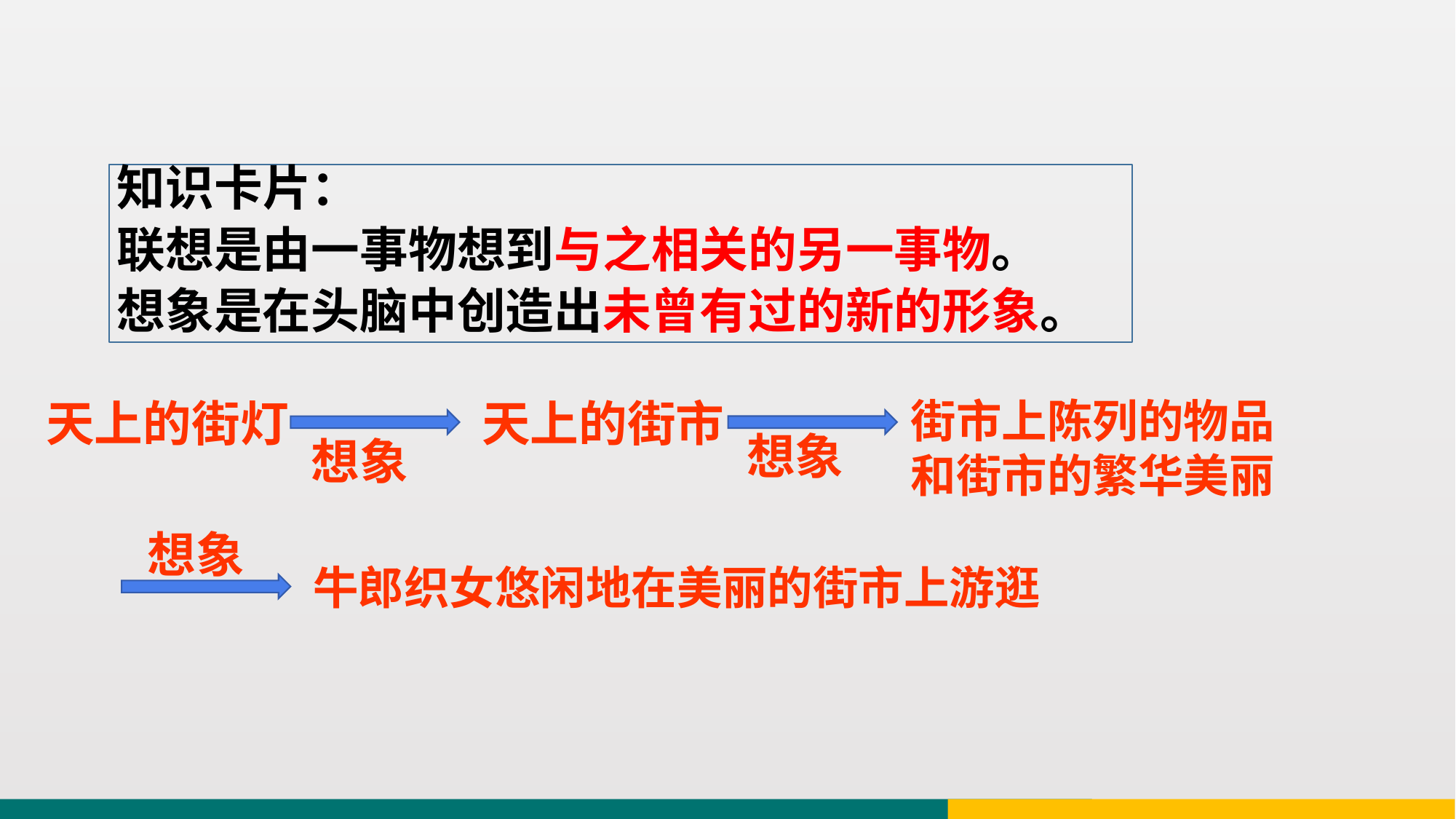

知识卡片：
联想是由一事物想到与之相关的另一事物。
想象是在头脑中创造出未曾有过的新的形象。
天上的街灯
天上的街市
街市上陈列的物品和街市的繁华美丽

想象
想象
想象
牛郎织女悠闲地在美丽的街市上游逛